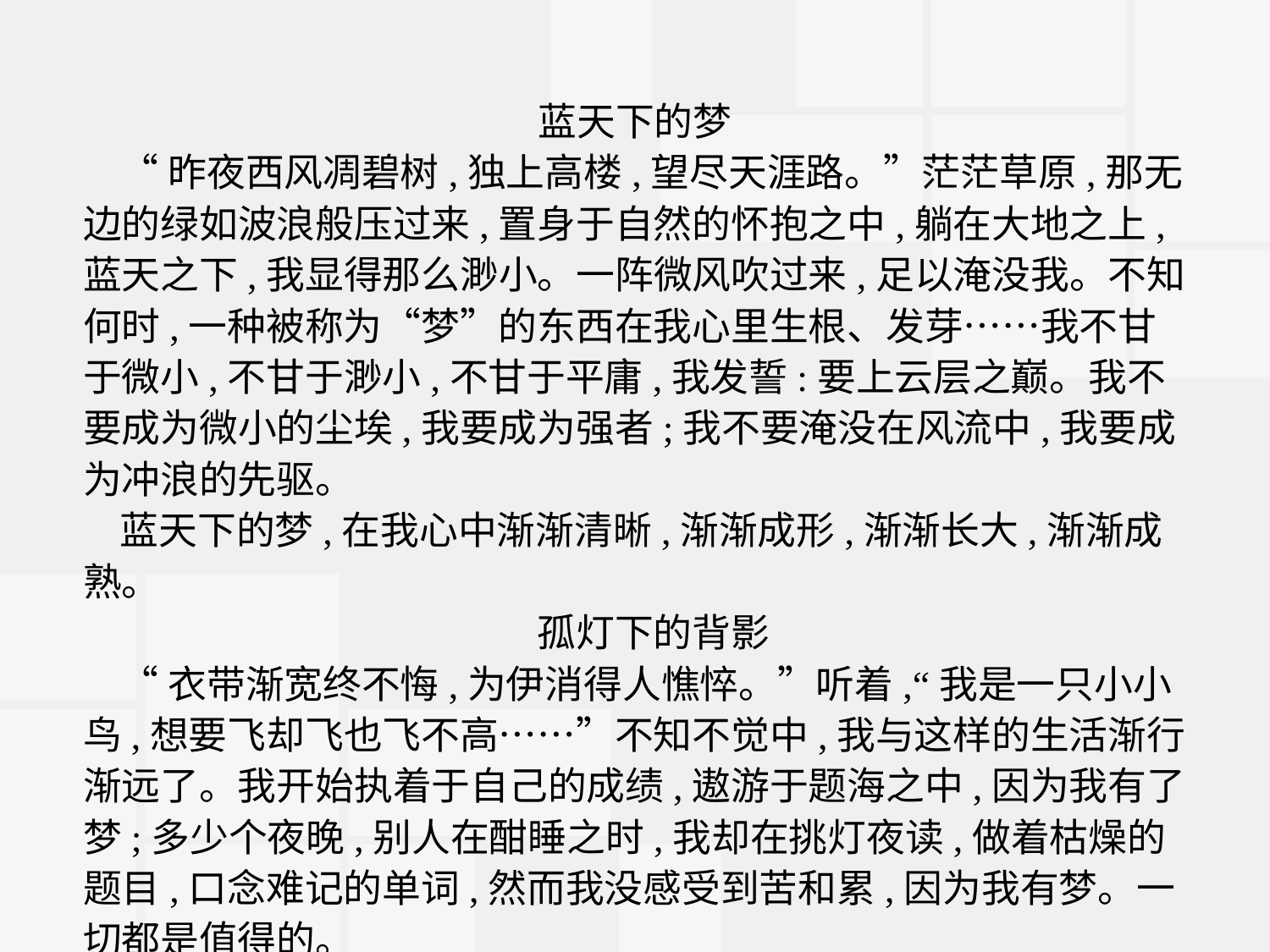

蓝天下的梦
“昨夜西风凋碧树,独上高楼,望尽天涯路。”茫茫草原,那无边的绿如波浪般压过来,置身于自然的怀抱之中,躺在大地之上,蓝天之下,我显得那么渺小。一阵微风吹过来,足以淹没我。不知何时,一种被称为“梦”的东西在我心里生根、发芽……我不甘于微小,不甘于渺小,不甘于平庸,我发誓:要上云层之巅。我不要成为微小的尘埃,我要成为强者;我不要淹没在风流中,我要成为冲浪的先驱。
蓝天下的梦,在我心中渐渐清晰,渐渐成形,渐渐长大,渐渐成熟。
孤灯下的背影
“衣带渐宽终不悔,为伊消得人憔悴。”听着,“我是一只小小鸟,想要飞却飞也飞不高……”不知不觉中,我与这样的生活渐行渐远了。我开始执着于自己的成绩,遨游于题海之中,因为我有了梦;多少个夜晚,别人在酣睡之时,我却在挑灯夜读,做着枯燥的题目,口念难记的单词,然而我没感受到苦和累,因为我有梦。一切都是值得的。
我的梦,在我的努力之下,在我的奋斗之下,离我越来越近了,越来越近了!